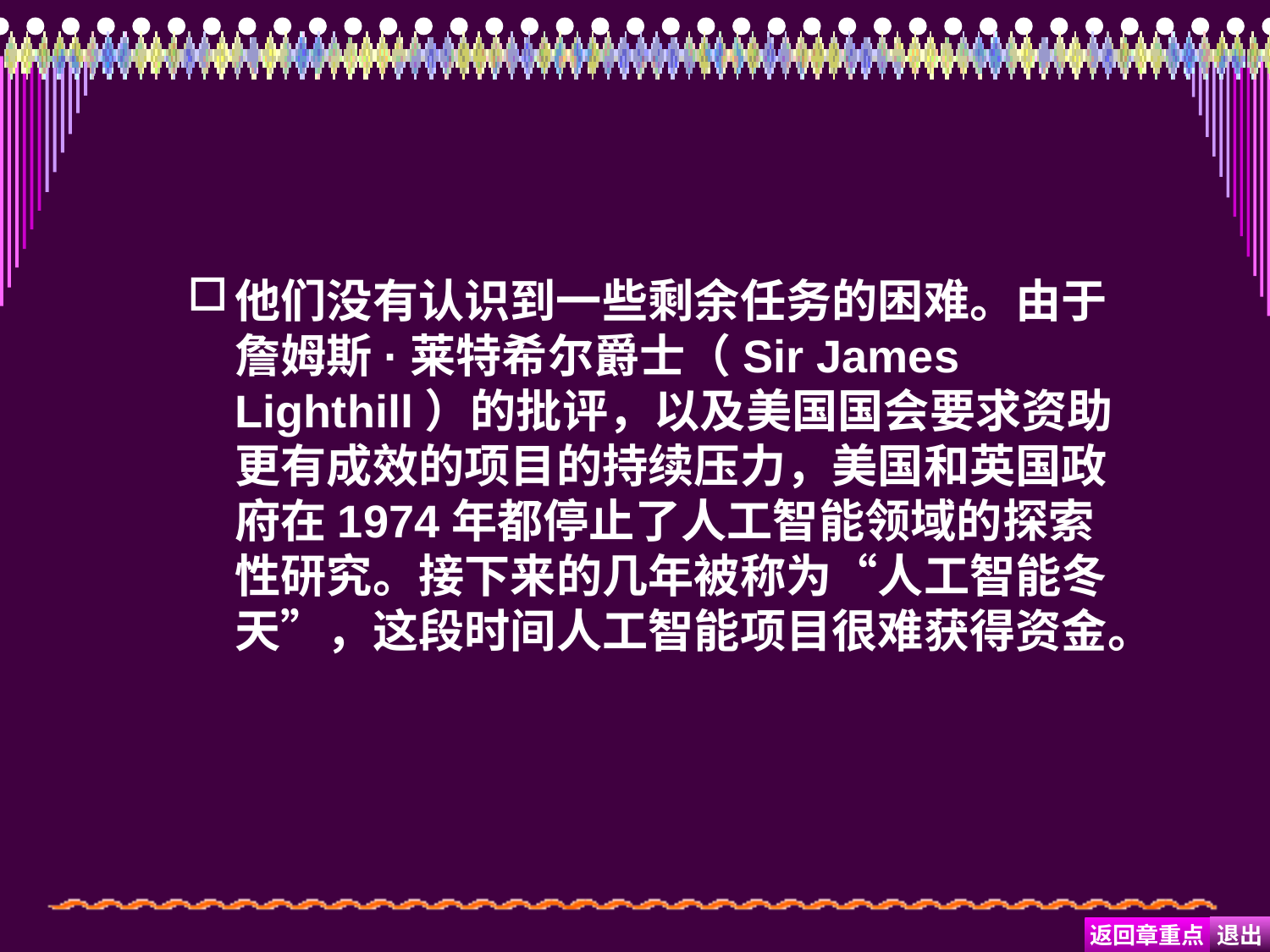

#
他们没有认识到一些剩余任务的困难。由于詹姆斯·莱特希尔爵士（Sir James Lighthill）的批评，以及美国国会要求资助更有成效的项目的持续压力，美国和英国政府在1974年都停止了人工智能领域的探索性研究。接下来的几年被称为“人工智能冬天”，这段时间人工智能项目很难获得资金。